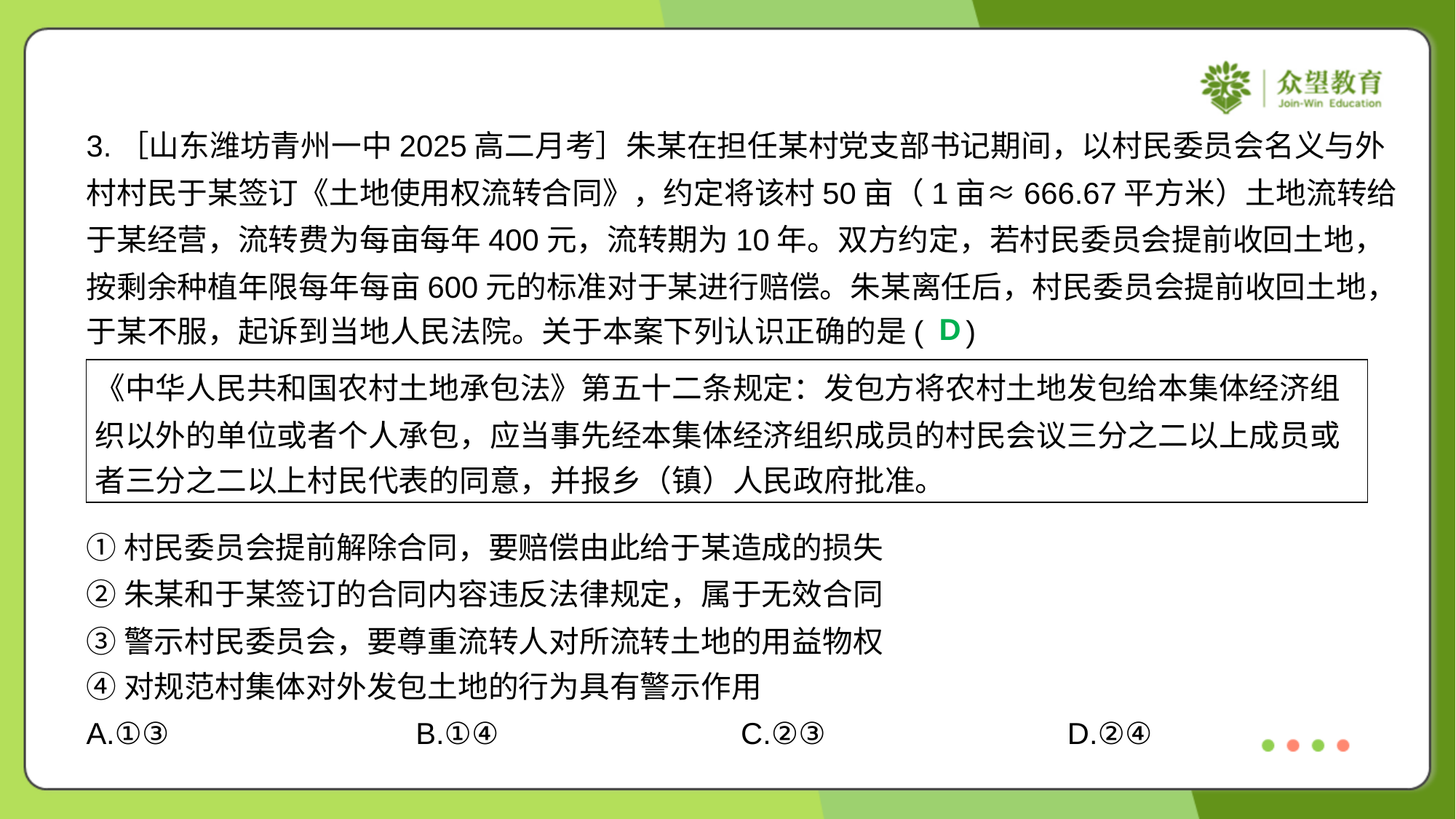

3.［山东潍坊青州一中2025高二月考］朱某在担任某村党支部书记期间，以村民委员会名义与外
村村民于某签订《土地使用权流转合同》，约定将该村50亩（1亩≈666.67平方米）土地流转给
于某经营，流转费为每亩每年400元，流转期为10年。双方约定，若村民委员会提前收回土地，
按剩余种植年限每年每亩600元的标准对于某进行赔偿。朱某离任后，村民委员会提前收回土地，
于某不服，起诉到当地人民法院。关于本案下列认识正确的是(     )
D
| 《中华人民共和国农村土地承包法》第五十二条规定：发包方将农村土地发包给本集体经济组 织以外的单位或者个人承包，应当事先经本集体经济组织成员的村民会议三分之二以上成员或 者三分之二以上村民代表的同意，并报乡（镇）人民政府批准。 |
| --- |
①村民委员会提前解除合同，要赔偿由此给于某造成的损失
②朱某和于某签订的合同内容违反法律规定，属于无效合同
③警示村民委员会，要尊重流转人对所流转土地的用益物权
④对规范村集体对外发包土地的行为具有警示作用
A.①③	B.①④	C.②③	D.②④